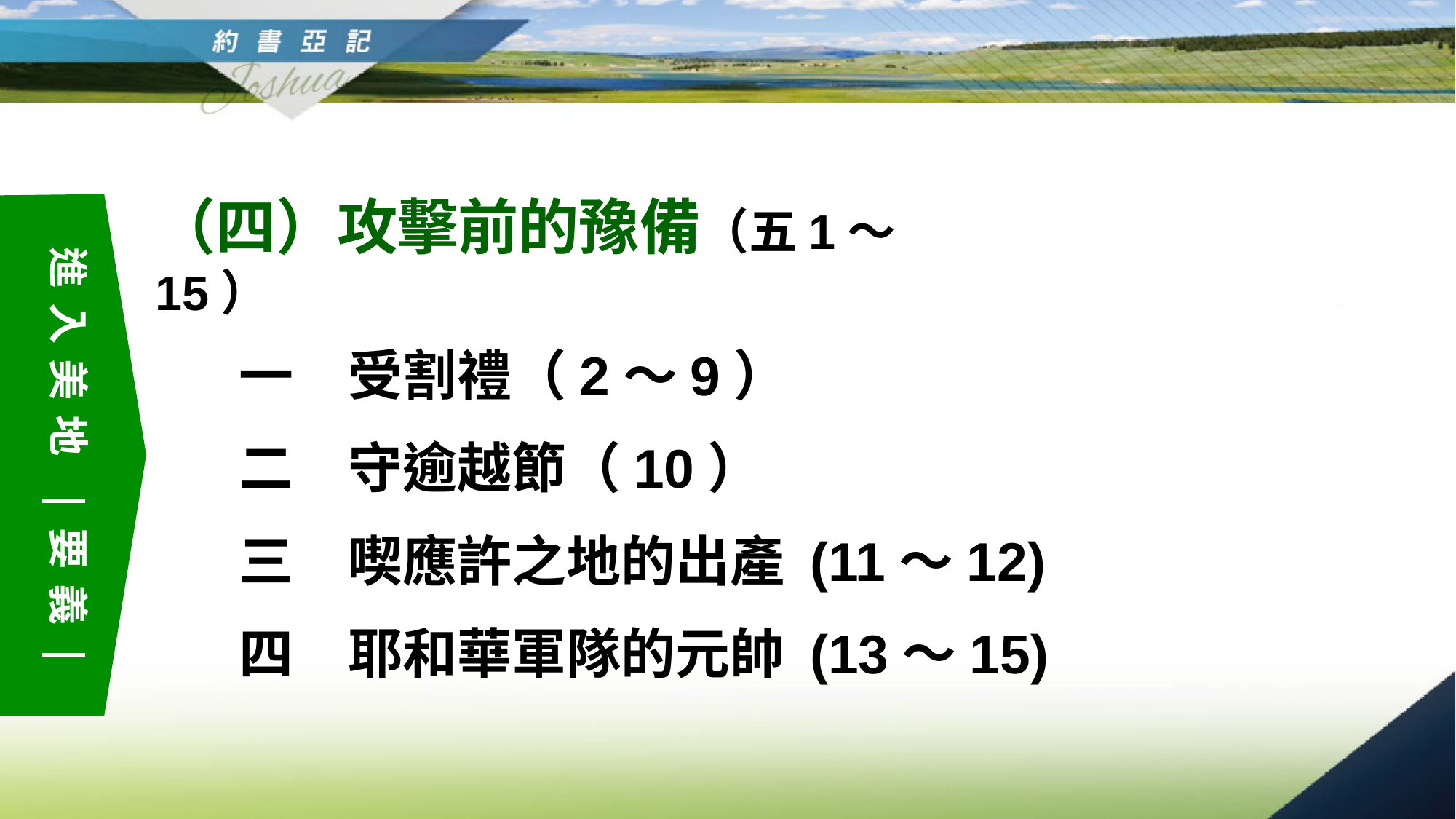

（四）攻擊前的豫備（五1～15）

進入美地　要義
一　受割禮（2～9）
二　守逾越節（10）
三　喫應許之地的出產 (11～12)
四　耶和華軍隊的元帥 (13～15)